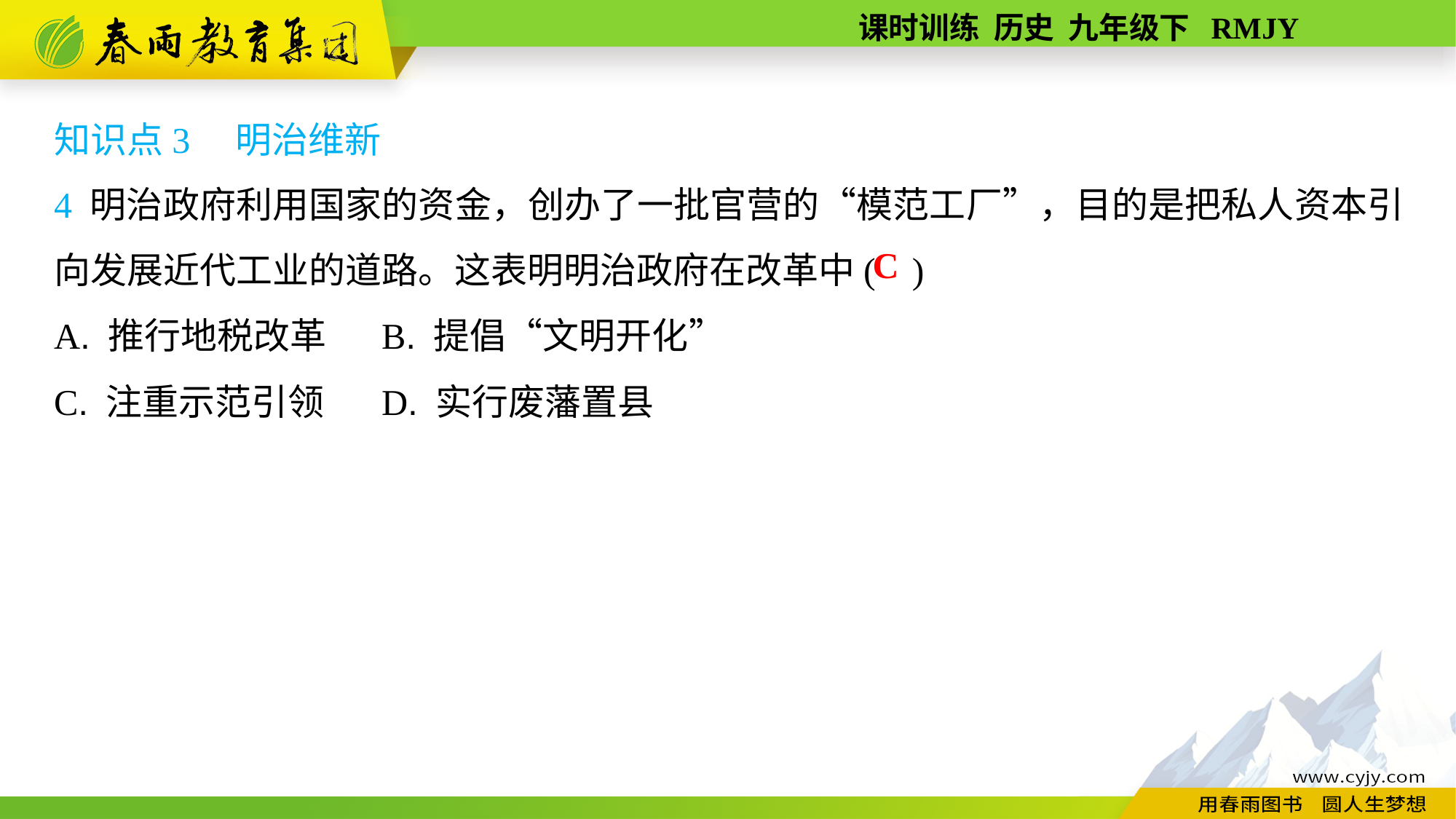

知识点3　明治维新
4 明治政府利用国家的资金，创办了一批官营的“模范工厂”，目的是把私人资本引向发展近代工业的道路。这表明明治政府在改革中(    )
A. 推行地税改革	B. 提倡“文明开化”
C. 注重示范引领	D. 实行废藩置县
C